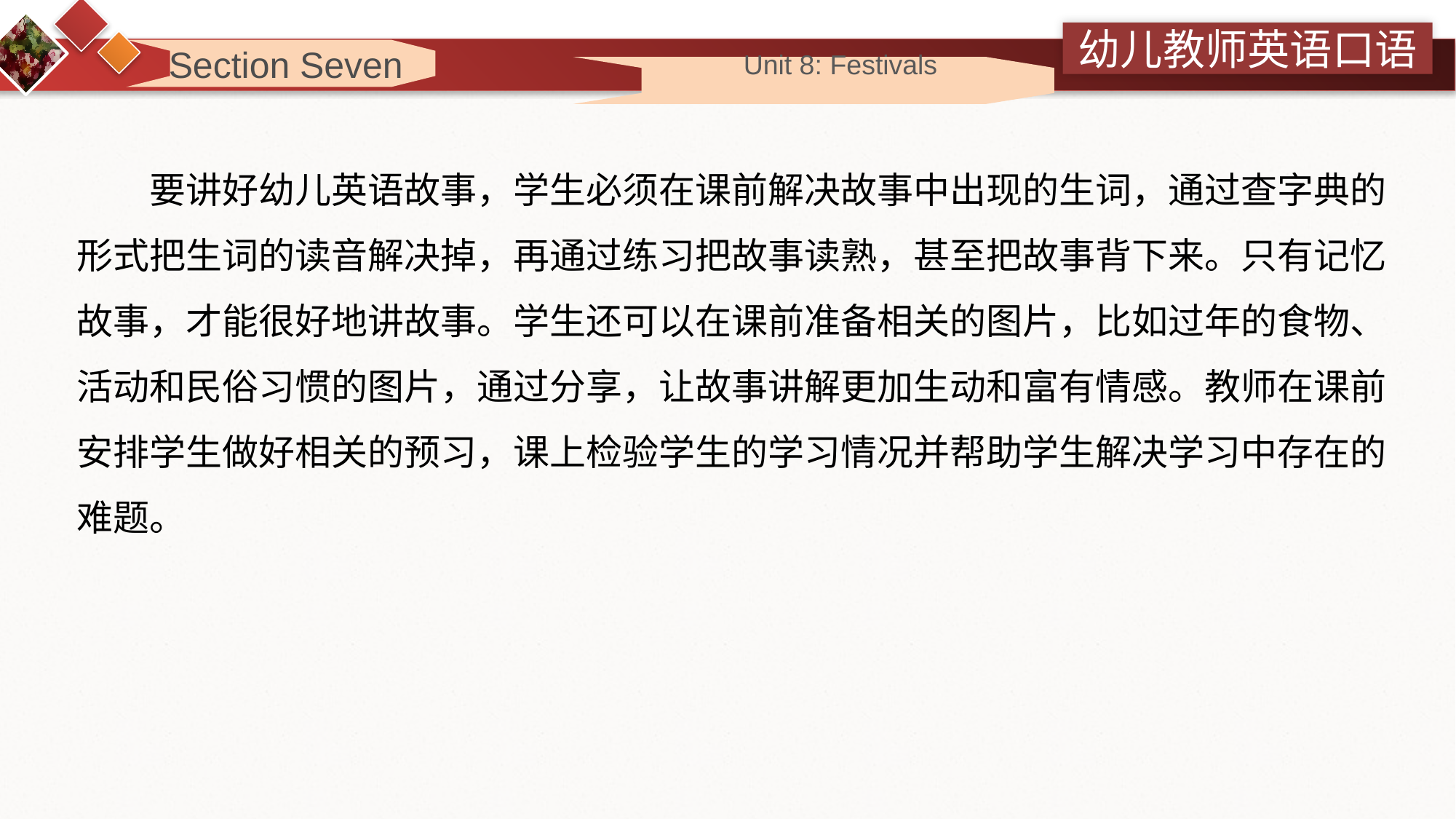

Section Seven
       Unit 8: Festivals

要讲好幼儿英语故事，学生必须在课前解决故事中出现的生词，通过查字典的形式把生词的读音解决掉，再通过练习把故事读熟，甚至把故事背下来。只有记忆故事，才能很好地讲故事。学生还可以在课前准备相关的图片，比如过年的食物、活动和民俗习惯的图片，通过分享，让故事讲解更加生动和富有情感。教师在课前安排学生做好相关的预习，课上检验学生的学习情况并帮助学生解决学习中存在的难题。